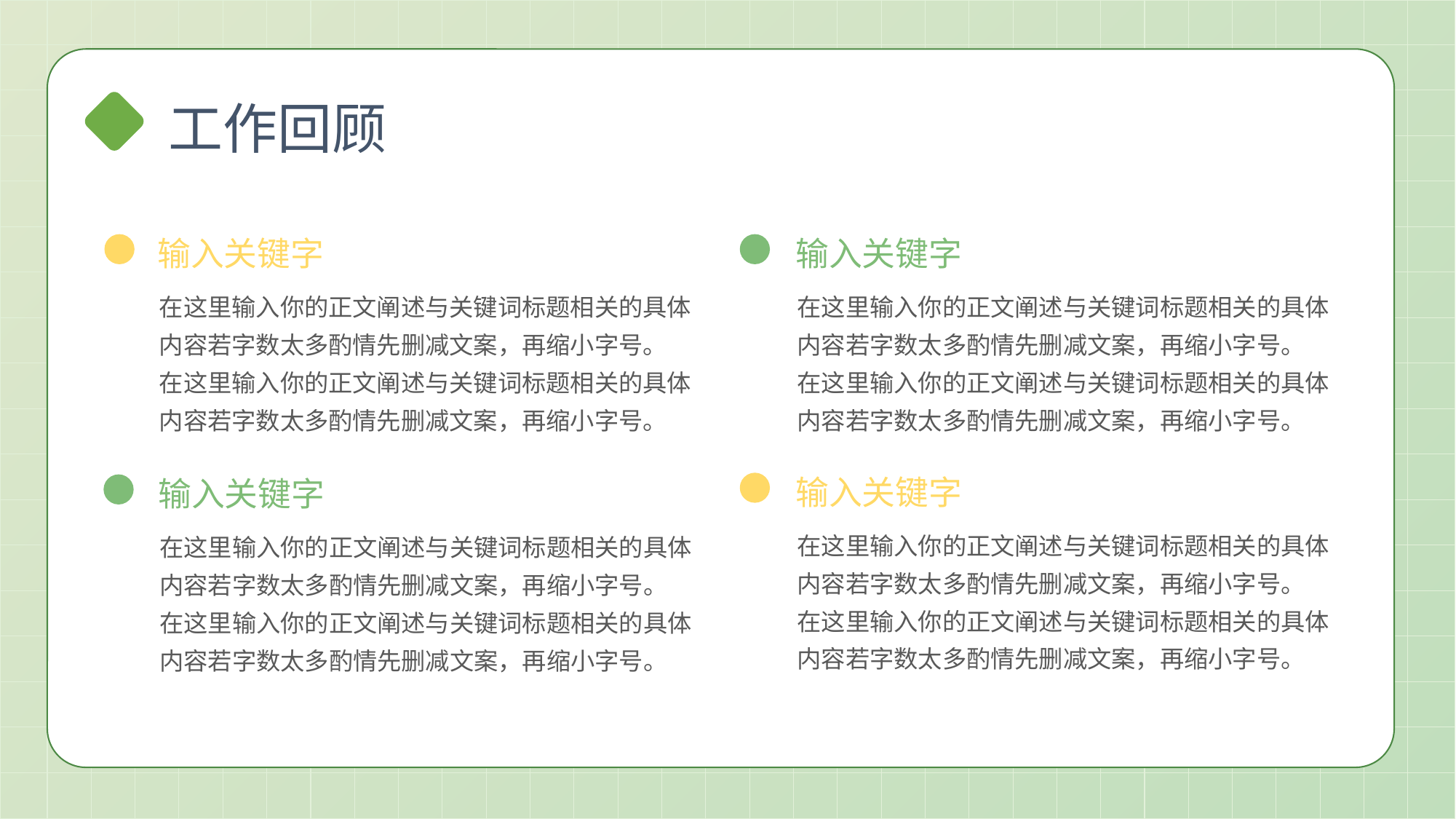

工作回顾

输入关键字

在这里输入你的正文阐述与关键词标题相关的具体内容若字数太多酌情先删减文案，再缩小字号。
在这里输入你的正文阐述与关键词标题相关的具体内容若字数太多酌情先删减文案，再缩小字号。
输入关键字

在这里输入你的正文阐述与关键词标题相关的具体内容若字数太多酌情先删减文案，再缩小字号。
在这里输入你的正文阐述与关键词标题相关的具体内容若字数太多酌情先删减文案，再缩小字号。
输入关键字

在这里输入你的正文阐述与关键词标题相关的具体内容若字数太多酌情先删减文案，再缩小字号。
在这里输入你的正文阐述与关键词标题相关的具体内容若字数太多酌情先删减文案，再缩小字号。
输入关键字

在这里输入你的正文阐述与关键词标题相关的具体内容若字数太多酌情先删减文案，再缩小字号。
在这里输入你的正文阐述与关键词标题相关的具体内容若字数太多酌情先删减文案，再缩小字号。